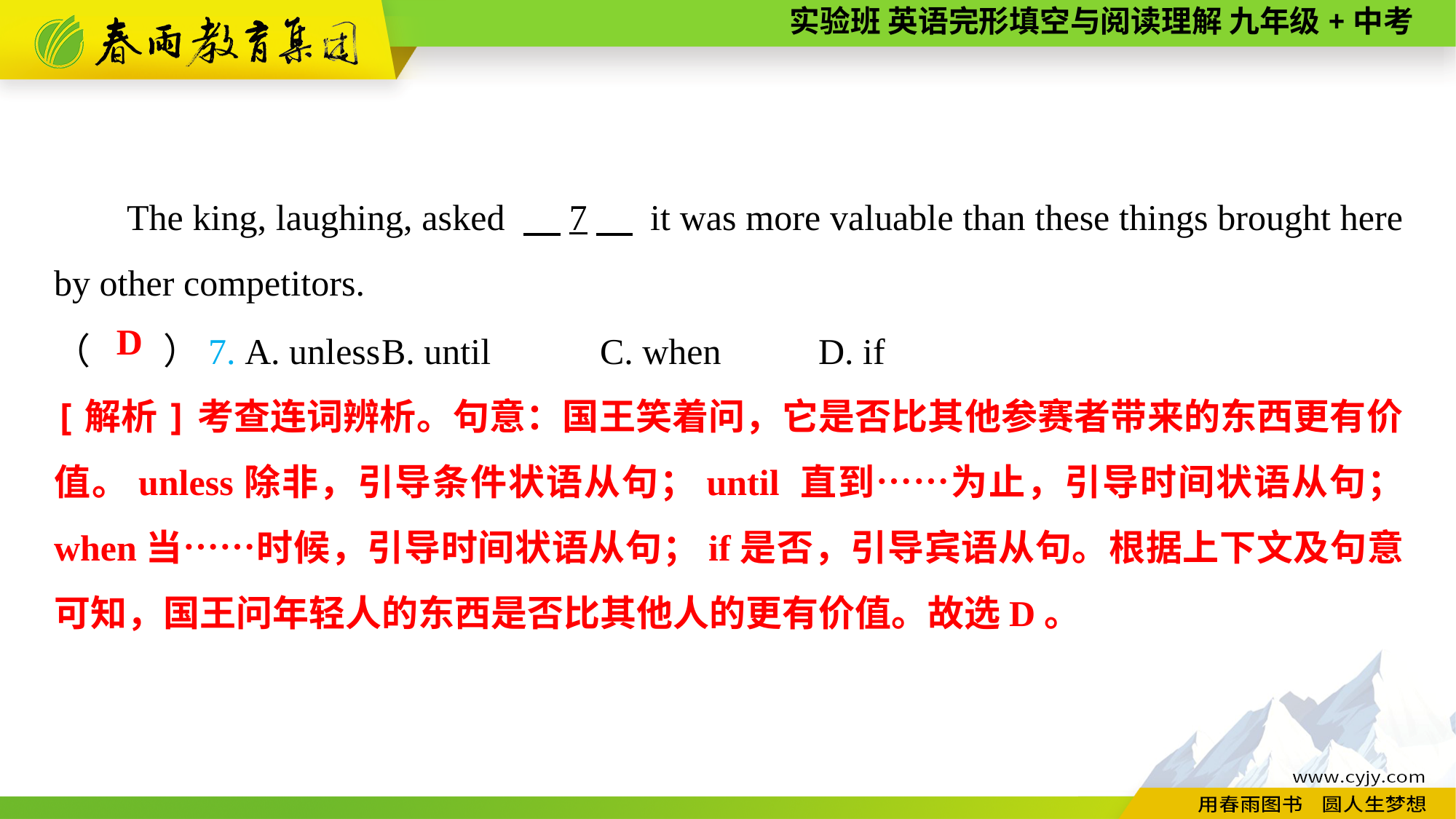

The king, laughing, asked 　7　 it was more valuable than these things brought here by other competitors.
（　　）7. A. unless	B. until	C. when	D. if
D
[解析]考查连词辨析。句意：国王笑着问，它是否比其他参赛者带来的东西更有价值。unless除非，引导条件状语从句；until 直到……为止，引导时间状语从句； when当……时候，引导时间状语从句；if是否，引导宾语从句。根据上下文及句意可知，国王问年轻人的东西是否比其他人的更有价值。故选D。